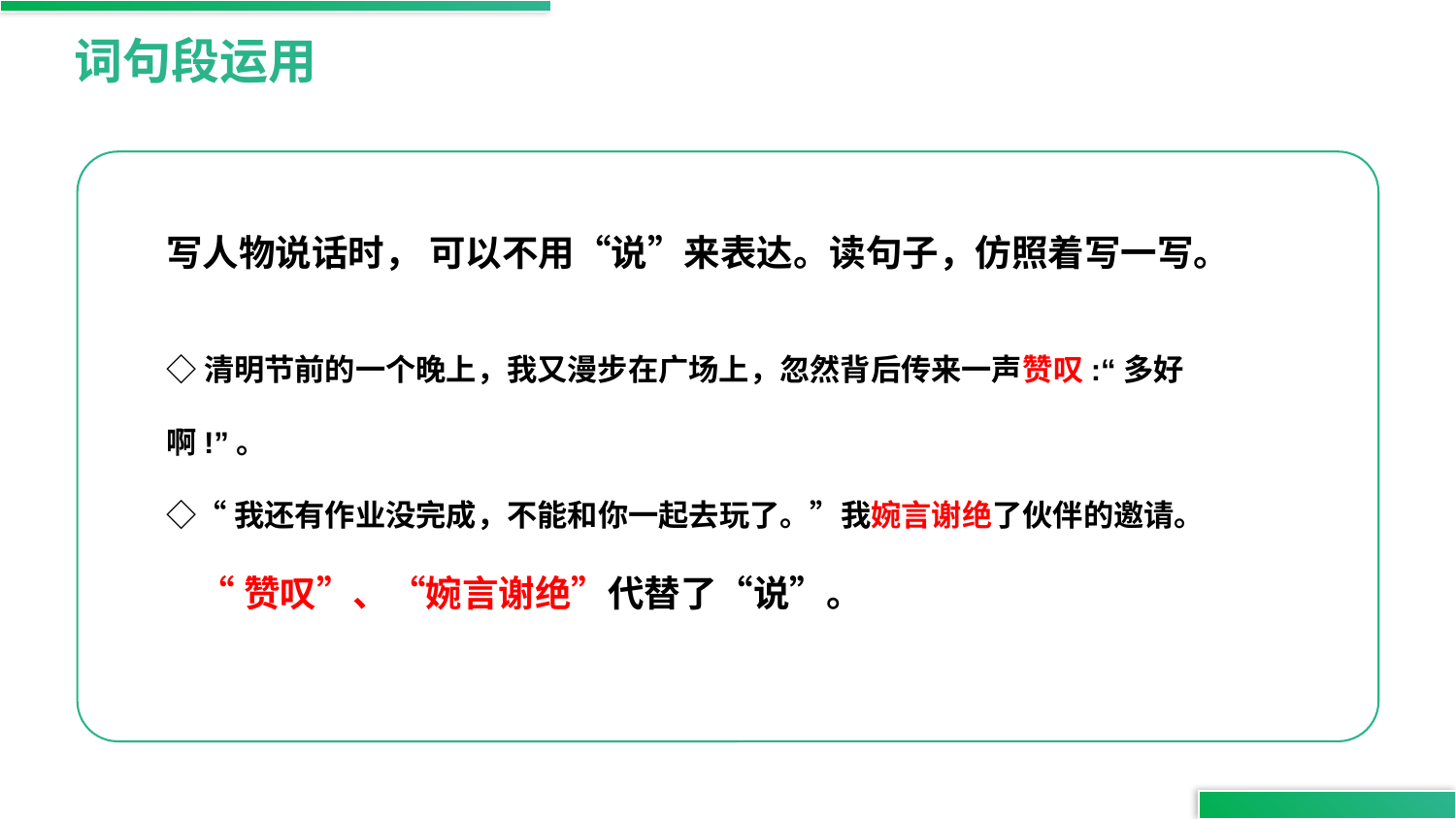

词句段运用
写人物说话时， 可以不用“说”来表达。读句子，仿照着写一写。
◇清明节前的一个晚上，我又漫步在广场上，忽然背后传来一声赞叹:“多好啊!”。
◇“我还有作业没完成，不能和你一起去玩了。”我婉言谢绝了伙伴的邀请。
“赞叹”、“婉言谢绝”代替了“说”。